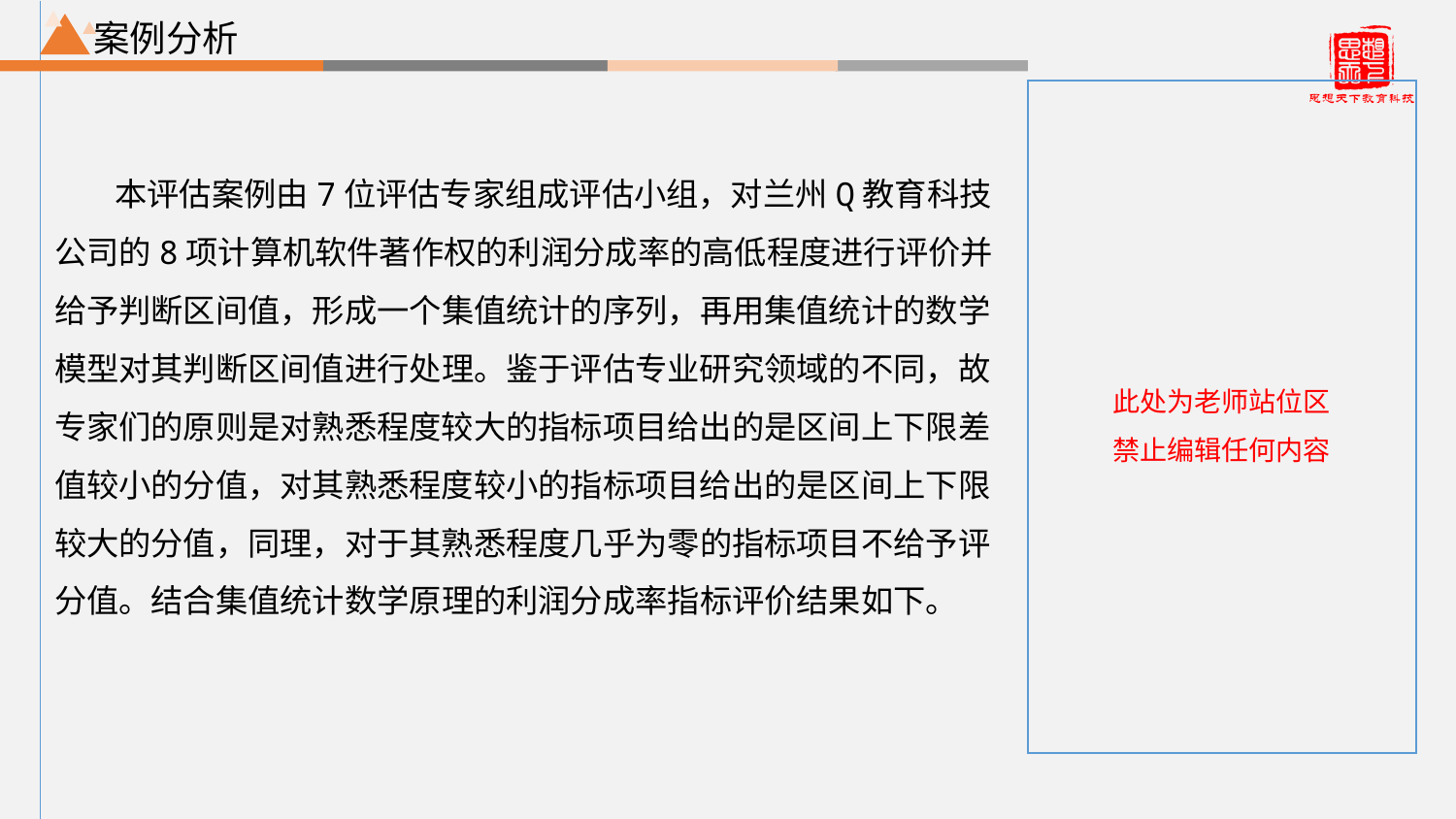

案例分析
本评估案例由7位评估专家组成评估小组，对兰州Q教育科技公司的8项计算机软件著作权的利润分成率的高低程度进行评价并给予判断区间值，形成一个集值统计的序列，再用集值统计的数学模型对其判断区间值进行处理。鉴于评估专业研究领域的不同，故专家们的原则是对熟悉程度较大的指标项目给出的是区间上下限差值较小的分值，对其熟悉程度较小的指标项目给出的是区间上下限较大的分值，同理，对于其熟悉程度几乎为零的指标项目不给予评分值。结合集值统计数学原理的利润分成率指标评价结果如下。
90